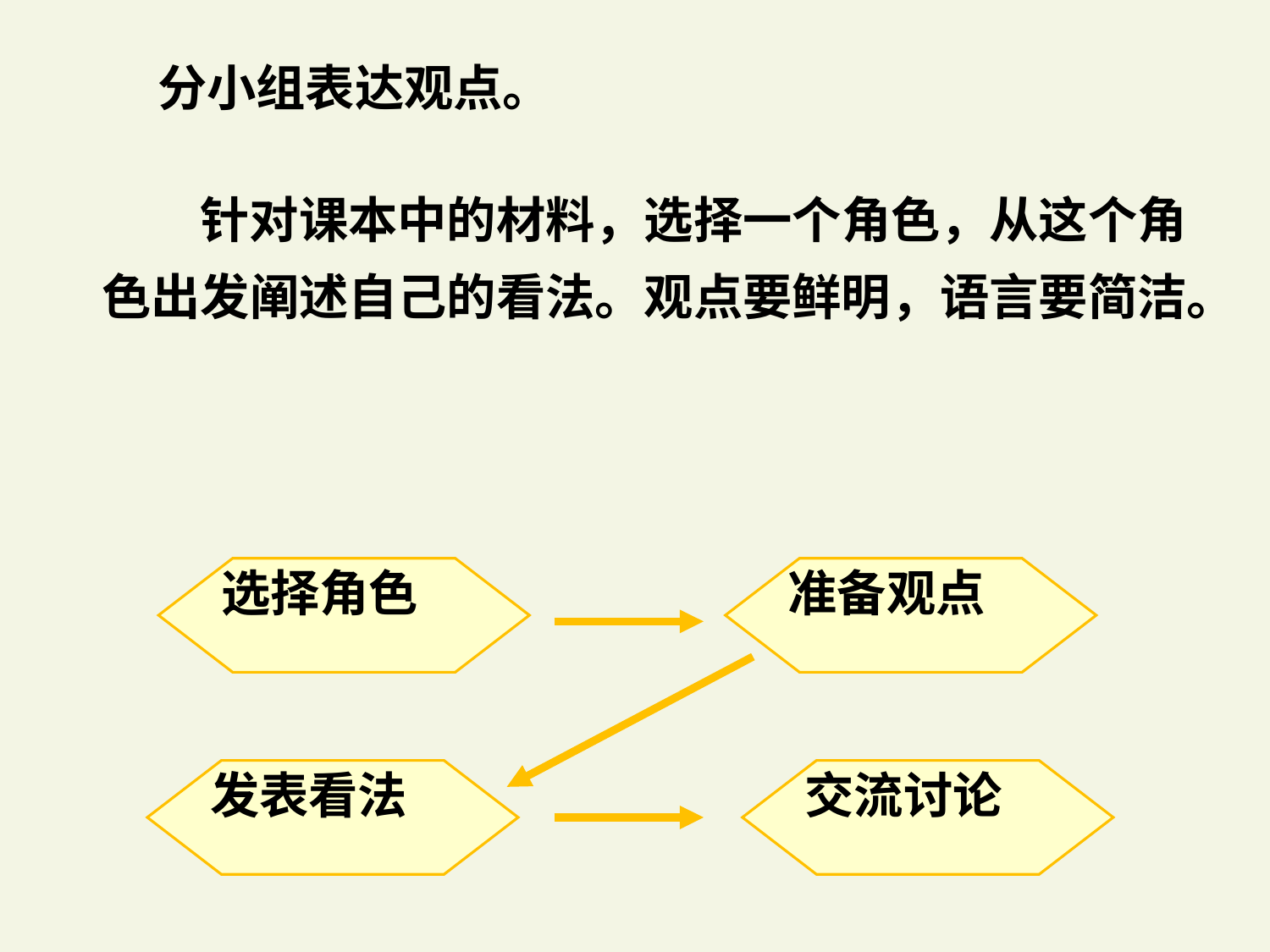

分小组表达观点。
　　针对课本中的材料，选择一个角色，从这个角色出发阐述自己的看法。观点要鲜明，语言要简洁。
选择角色

准备观点

发表看法

交流讨论